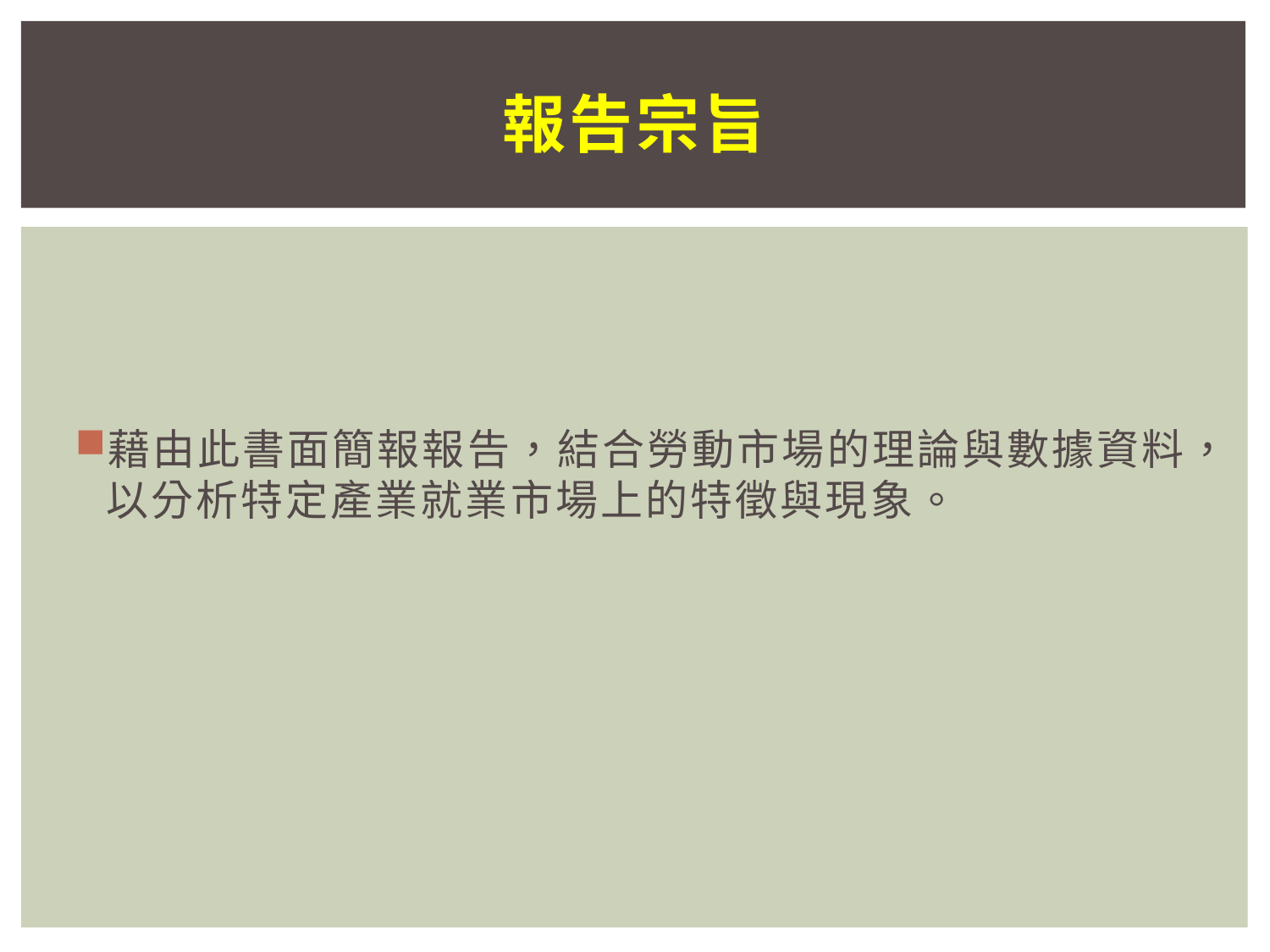

# 報告宗旨
藉由此書面簡報報告，結合勞動市場的理論與數據資料，以分析特定產業就業市場上的特徵與現象。